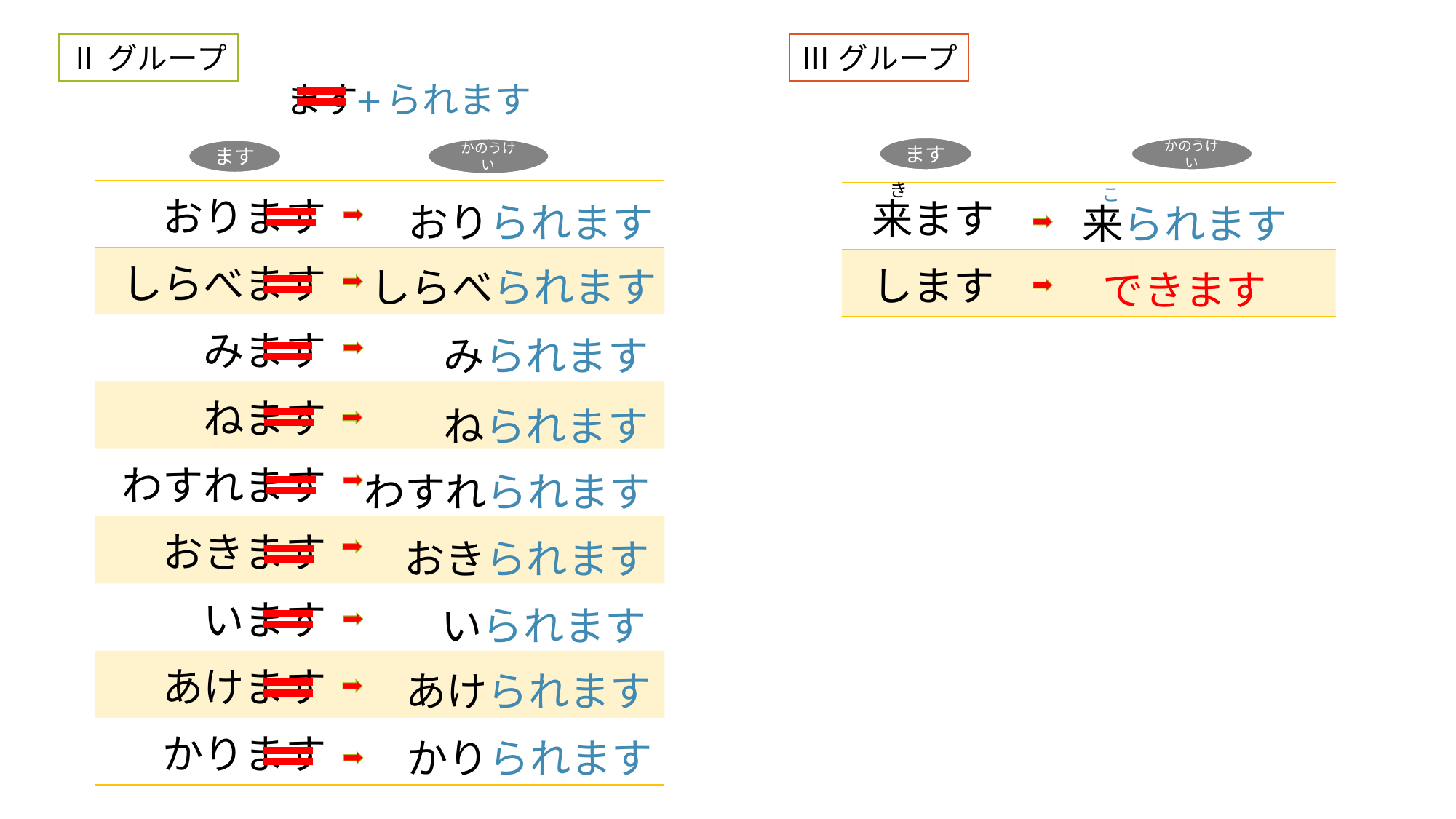

Ⅱグループ
Ⅲグループ
+
ます
られます

ます
かのうけい
かのうけい
ます
き
こ
| おります |  |  |
| --- | --- | --- |
| しらべます |  |  |
| みます |  |  |
| ねます |  |  |
| わすれます |  |  |
| おきます |  |  |
| います |  |  |
| あけます |  |  |
| かります |  |  |
| 来ます |  |  |
| --- | --- | --- |
| します |  |  |
おりられます
来られます

しらべられます
できます

みられます

ねられます

わすれられます

おきられます

いられます

あけられます

かりられます